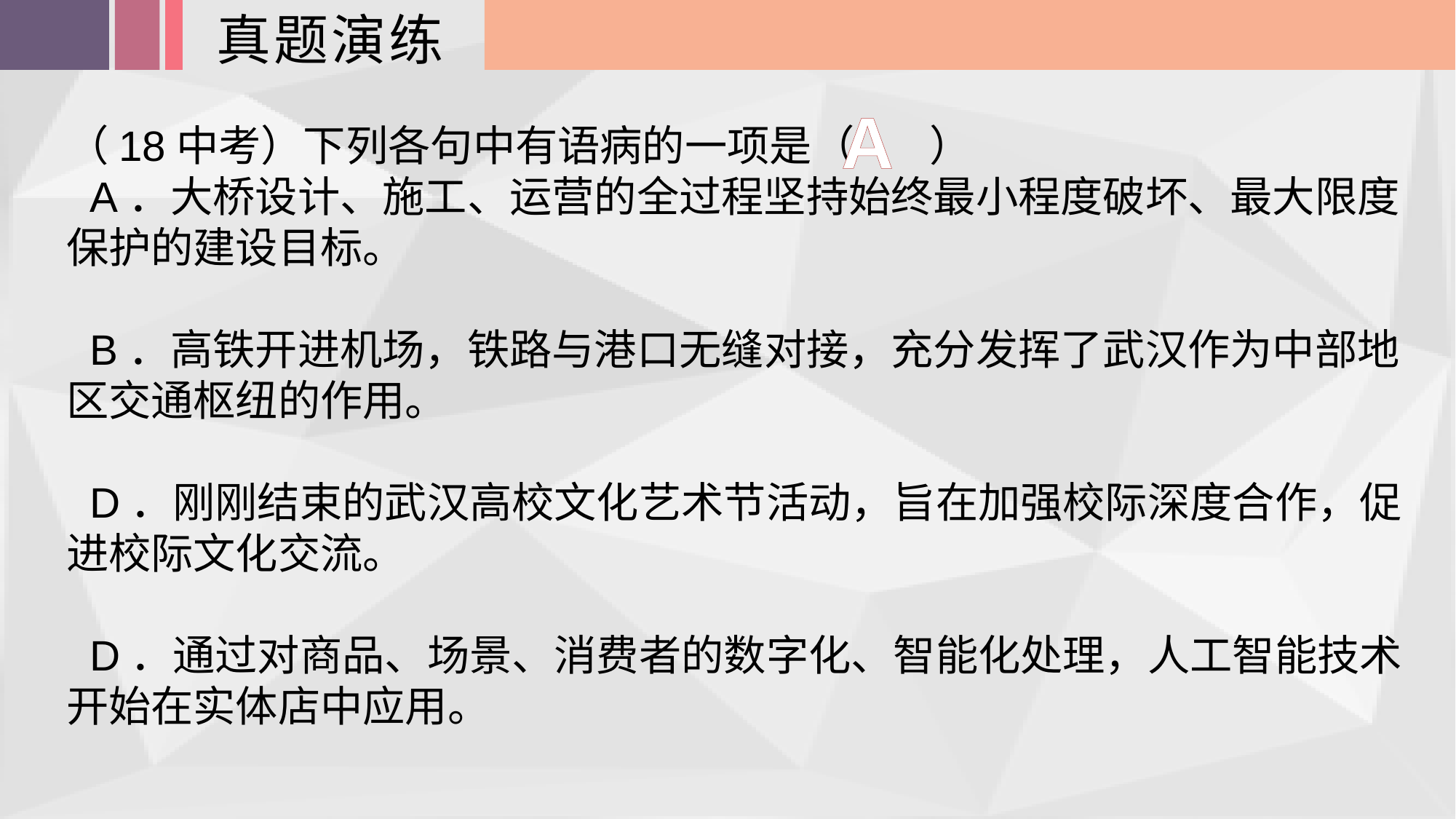

真题演练

A
（18中考）下列各句中有语病的一项是（        ）
  A．大桥设计、施工、运营的全过程坚持始终最小程度破坏、最大限度保护的建设目标。

  B．高铁开进机场，铁路与港口无缝对接，充分发挥了武汉作为中部地区交通枢纽的作用。

  D．刚刚结束的武汉高校文化艺术节活动，旨在加强校际深度合作，促进校际文化交流。

  D．通过对商品、场景、消费者的数字化、智能化处理，人工智能技术开始在实体店中应用。